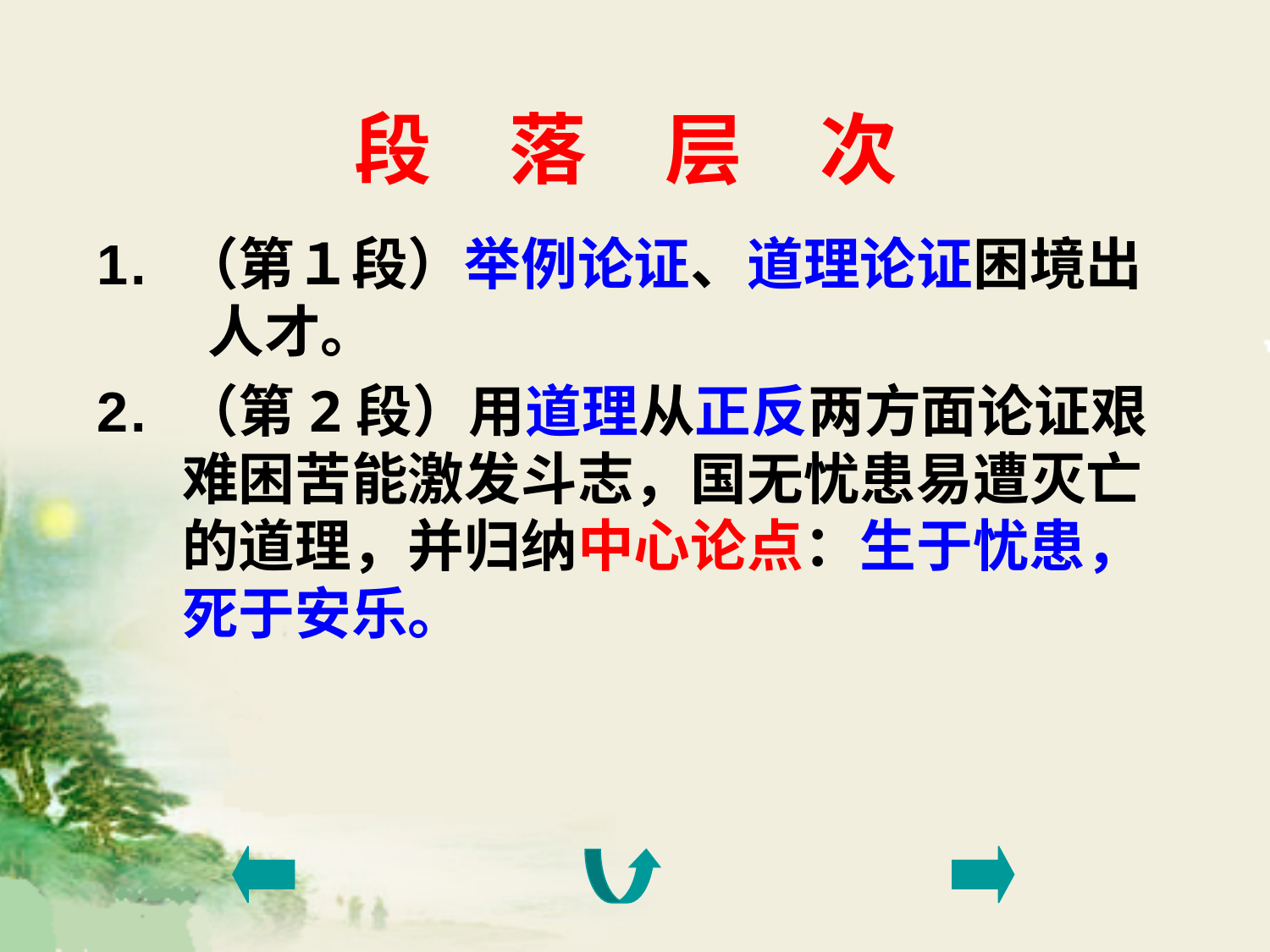

# 段　落　层　次
（第１段）举例论证、道理论证困境出   人才。
（第2段）用道理从正反两方面论证艰难困苦能激发斗志，国无忧患易遭灭亡的道理，并归纳中心论点：生于忧患，死于安乐。